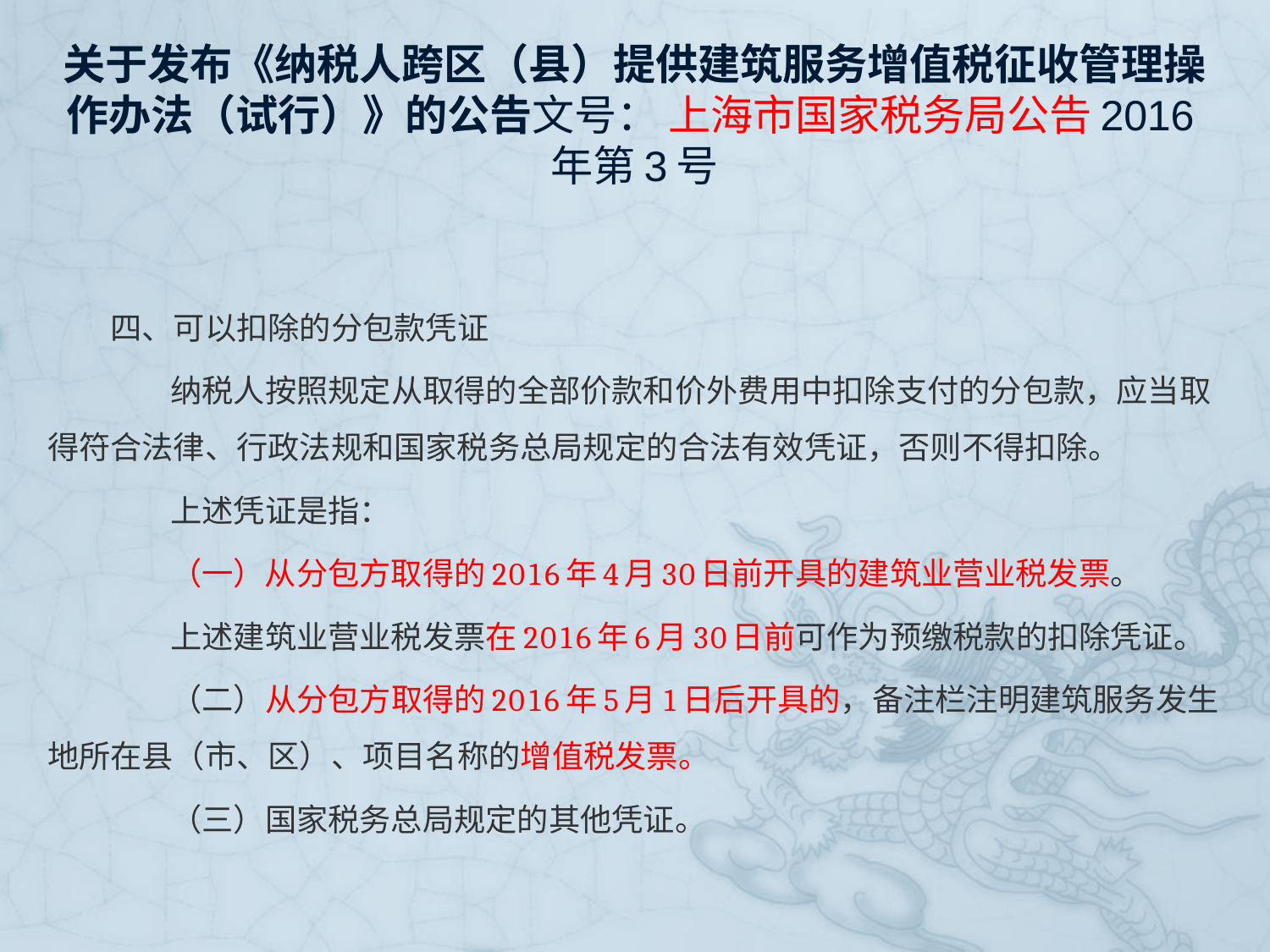

# 关于发布《纳税人跨区（县）提供建筑服务增值税征收管理操作办法（试行）》的公告文号： 上海市国家税务局公告2016年第3号
　　四、可以扣除的分包款凭证
　　纳税人按照规定从取得的全部价款和价外费用中扣除支付的分包款，应当取得符合法律、行政法规和国家税务总局规定的合法有效凭证，否则不得扣除。
　　上述凭证是指：
　　（一）从分包方取得的2016年4月30日前开具的建筑业营业税发票。
　　上述建筑业营业税发票在2016年6月30日前可作为预缴税款的扣除凭证。
　　（二）从分包方取得的2016年5月1日后开具的，备注栏注明建筑服务发生地所在县（市、区）、项目名称的增值税发票。
　　（三）国家税务总局规定的其他凭证。